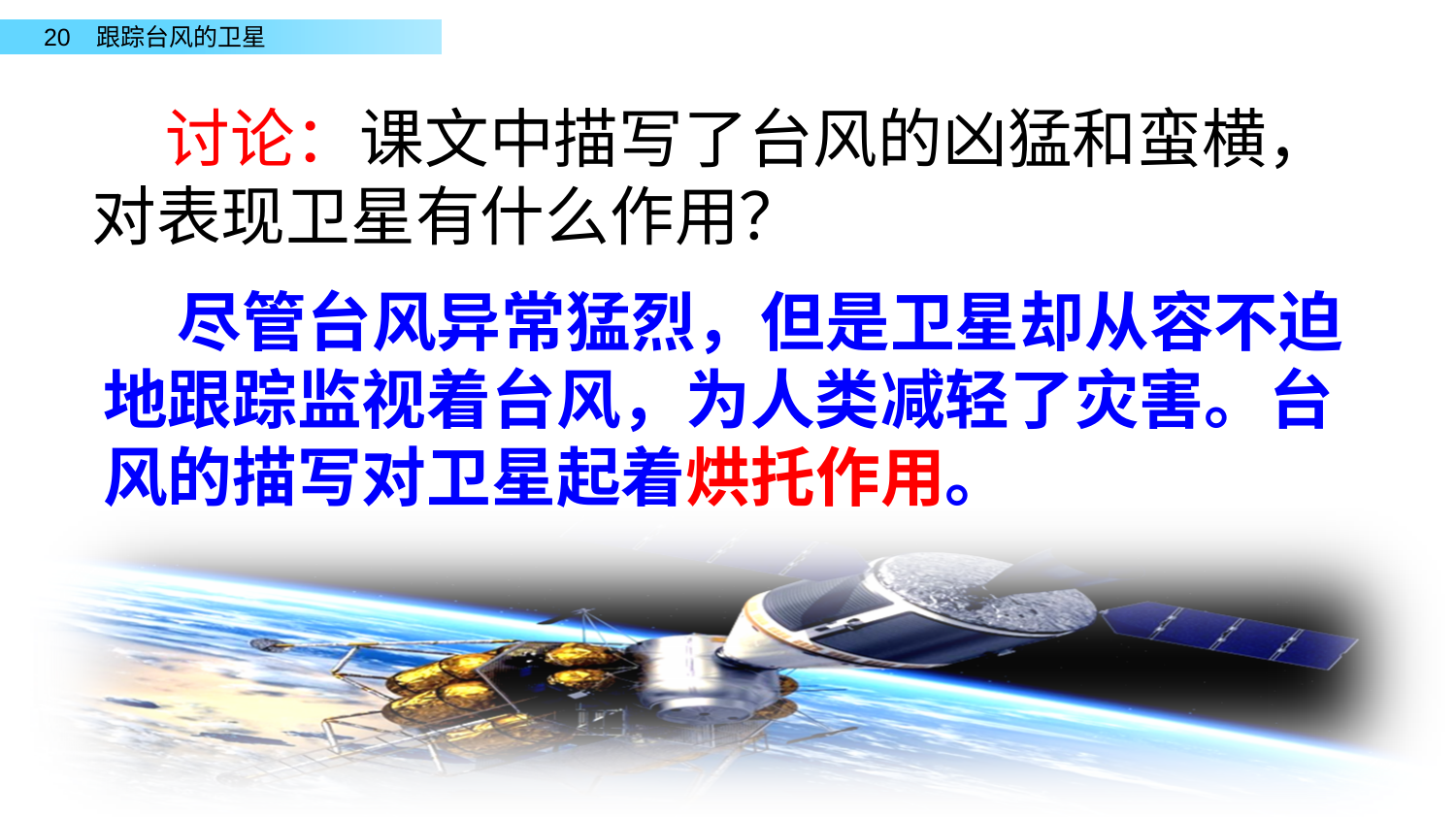

讨论：课文中描写了台风的凶猛和蛮横，对表现卫星有什么作用？
    尽管台风异常猛烈，但是卫星却从容不迫地跟踪监视着台风，为人类减轻了灾害。台风的描写对卫星起着烘托作用。